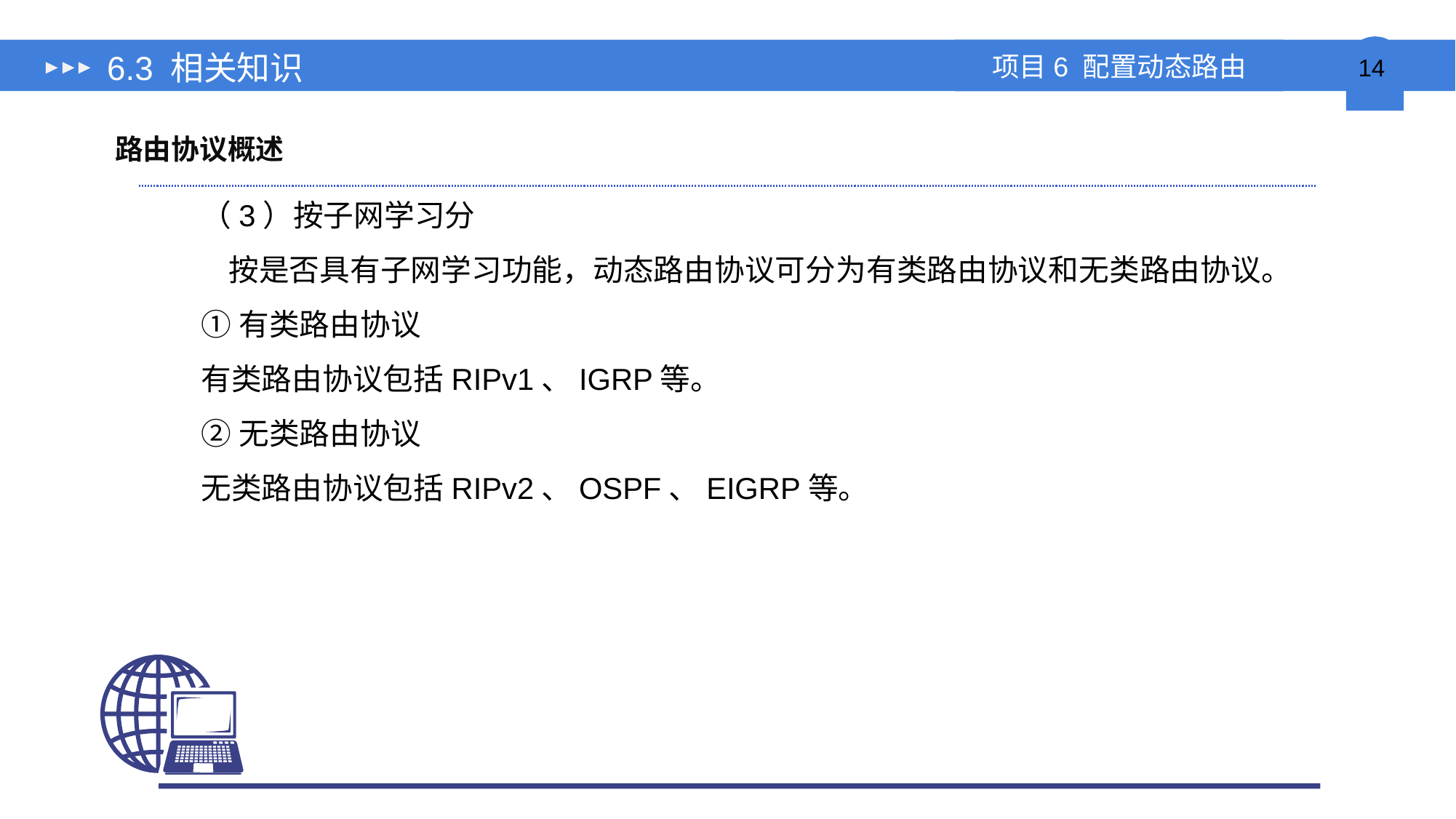

# 6.3 相关知识
路由协议概述
（3）按子网学习分
   按是否具有子网学习功能，动态路由协议可分为有类路由协议和无类路由协议。
①有类路由协议
有类路由协议包括RIPv1、IGRP等。
②无类路由协议
无类路由协议包括RIPv2、OSPF、EIGRP等。